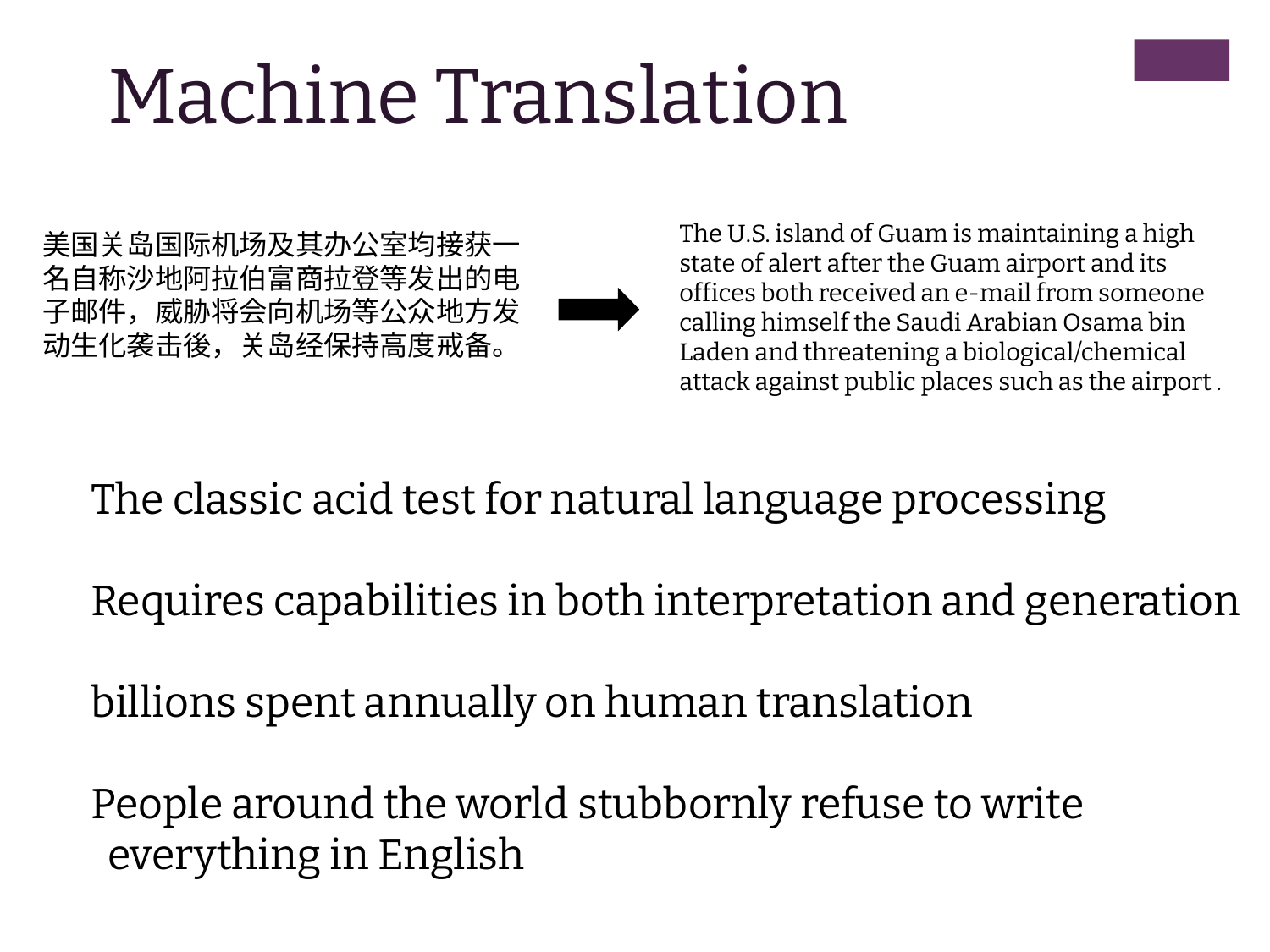

Machine Translation
The U.S. island of Guam is maintaining a high state of alert after the Guam airport and its offices both received an e-mail from someone calling himself the Saudi Arabian Osama bin Laden and threatening a biological/chemical attack against public places such as the airport .
美国关岛国际机场及其办公室均接获一名自称沙地阿拉伯富商拉登等发出的电子邮件，威胁将会向机场等公众地方发动生化袭击後，关岛经保持高度戒备。

The classic acid test for natural language processing

Requires capabilities in both interpretation and generation

billions spent annually on human translation

People around the world stubbornly refuse to write
  everything in English